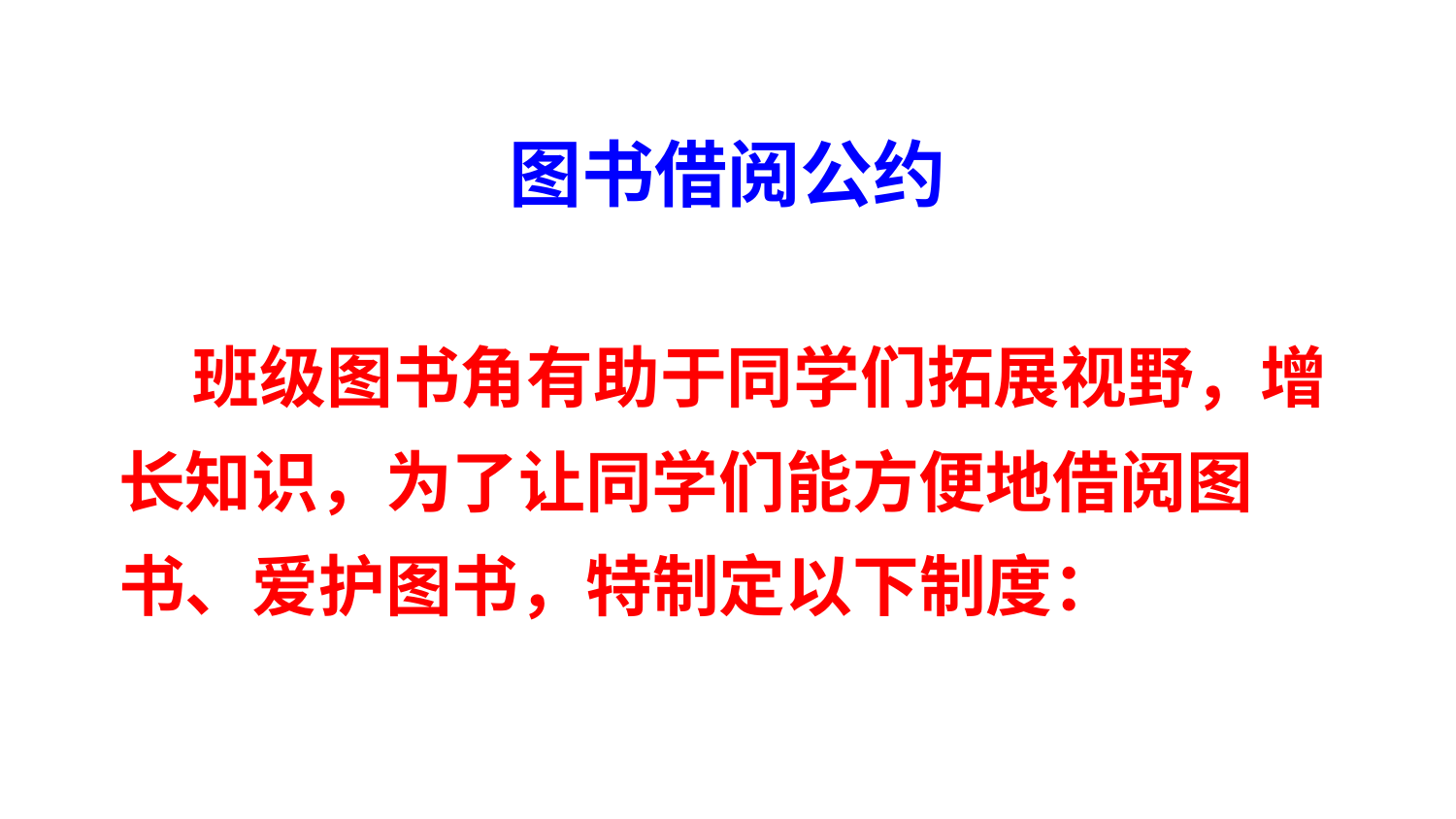

图书借阅公约
    班级图书角有助于同学们拓展视野，增长知识，为了让同学们能方便地借阅图书、爱护图书，特制定以下制度：